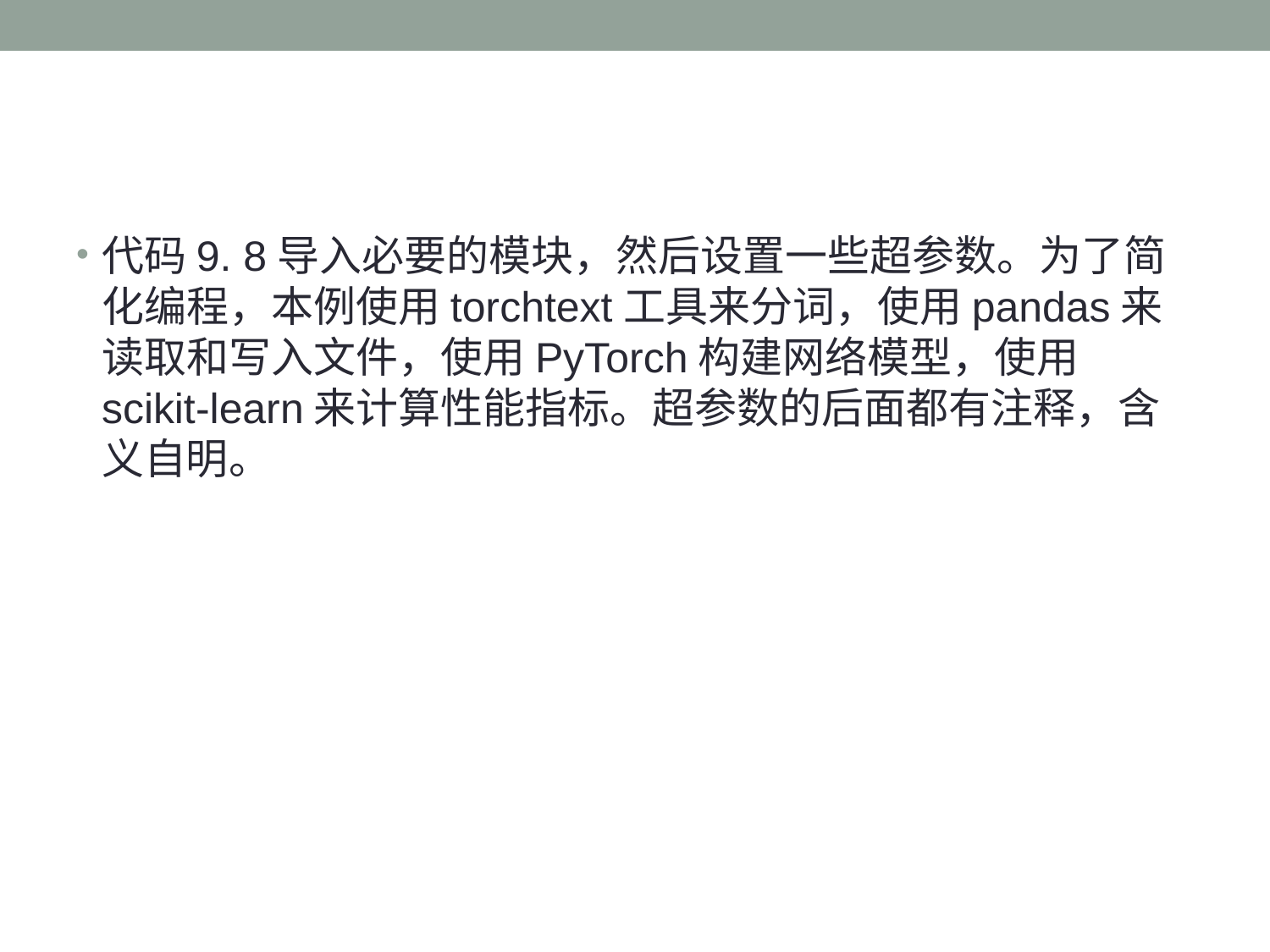

#
代码9. 8导入必要的模块，然后设置一些超参数。为了简化编程，本例使用torchtext工具来分词，使用pandas来读取和写入文件，使用PyTorch构建网络模型，使用scikit-learn来计算性能指标。超参数的后面都有注释，含义自明。